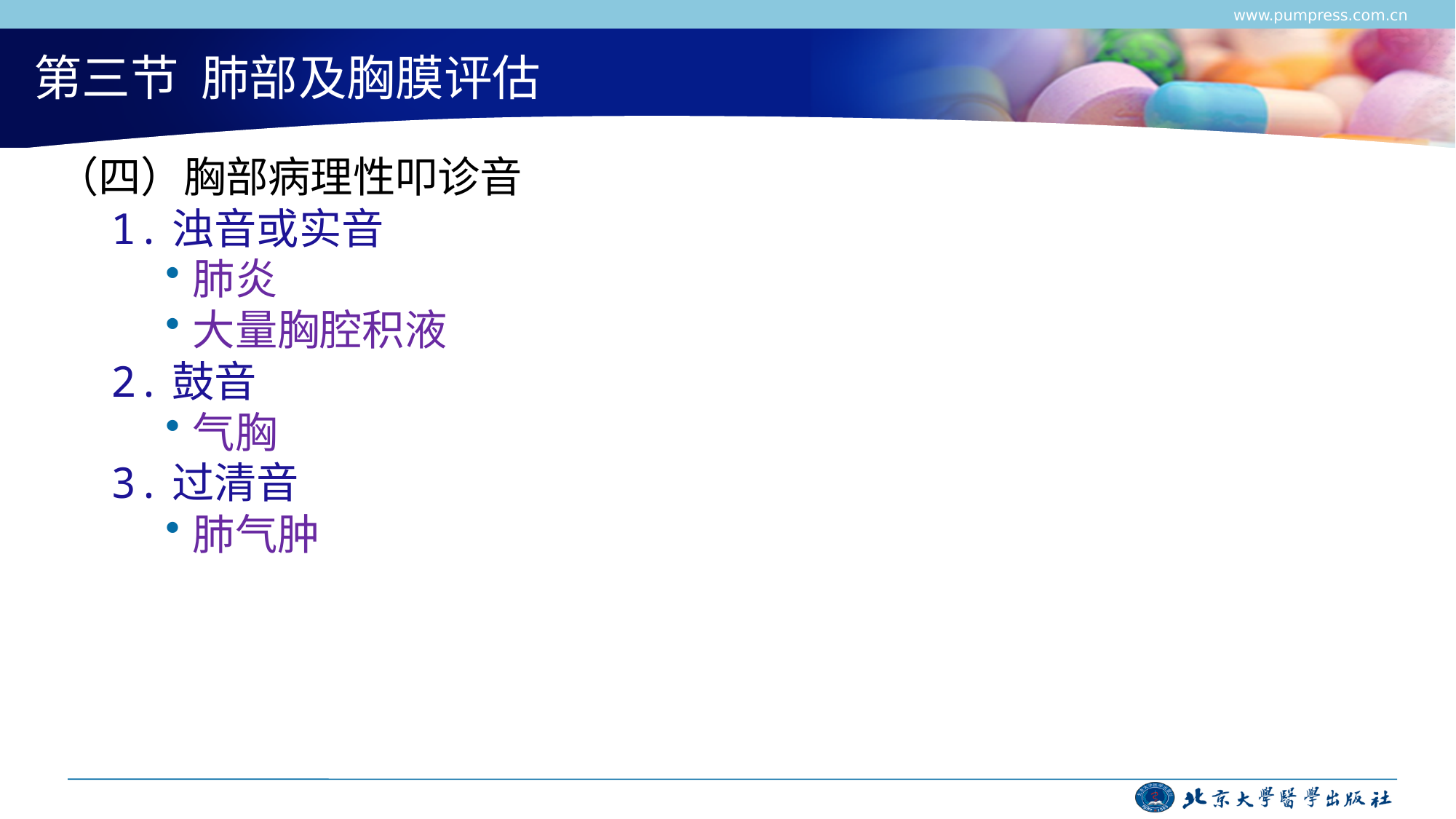

www.pumpress.com.cn
# 第三节  肺部及胸膜评估
（四）胸部病理性叩诊音
1.浊音或实音
肺炎
大量胸腔积液
2.鼓音
气胸
3.过清音
肺气肿